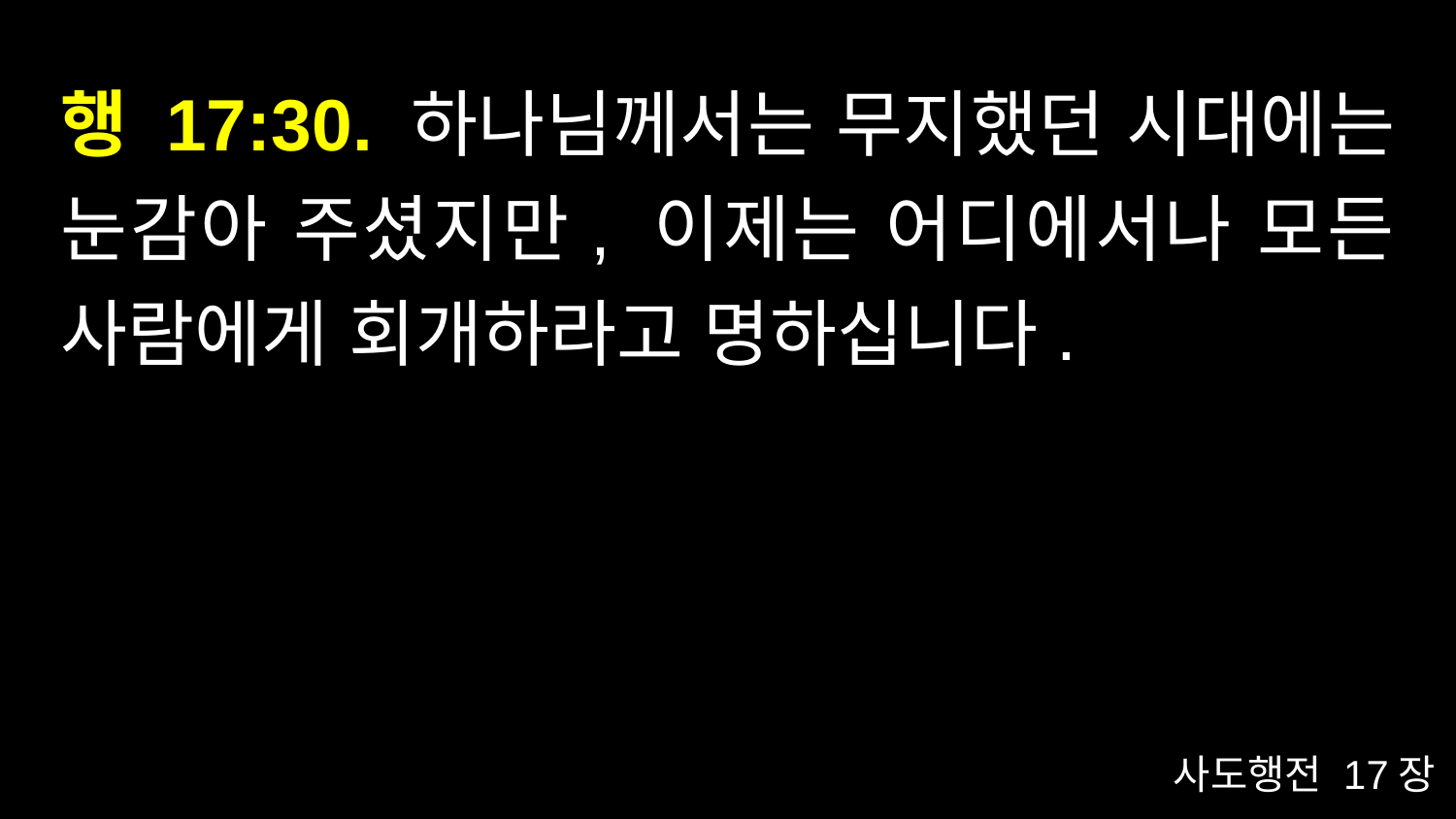

# 행 17:30. 하나님께서는 무지했던 시대에는 눈감아 주셨지만, 이제는 어디에서나 모든 사람에게 회개하라고 명하십니다.
사도행전 17장